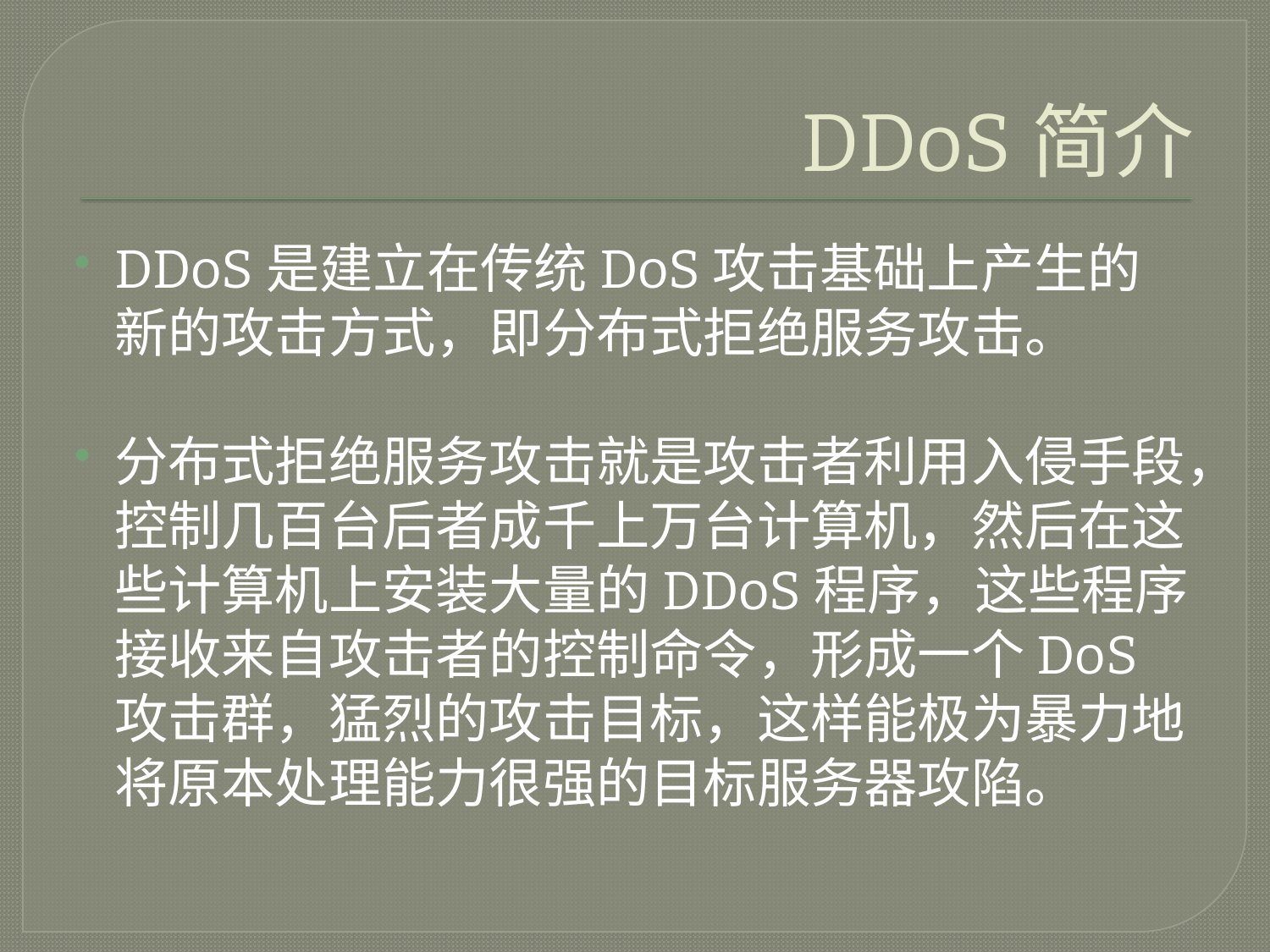

# DDoS简介
DDoS是建立在传统DoS攻击基础上产生的新的攻击方式，即分布式拒绝服务攻击。

分布式拒绝服务攻击就是攻击者利用入侵手段，控制几百台后者成千上万台计算机，然后在这些计算机上安装大量的DDoS程序，这些程序接收来自攻击者的控制命令，形成一个DoS攻击群，猛烈的攻击目标，这样能极为暴力地将原本处理能力很强的目标服务器攻陷。